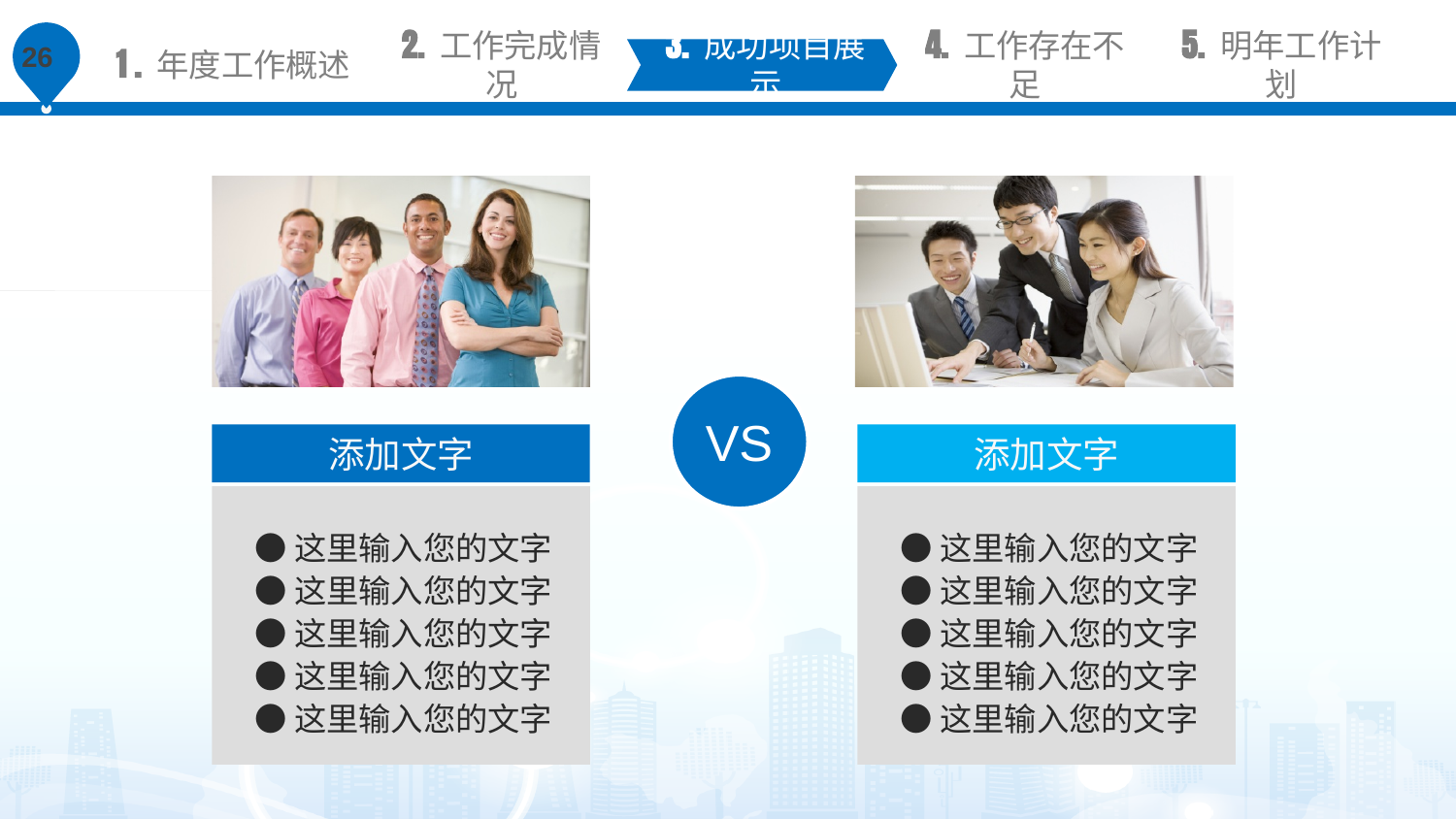

1 . 年度工作概述
2. 工作完成情况
3. 成功项目展示
4. 工作存在不足
5. 明年工作计划

VS
添加文字
添加文字

●这里输入您的文字
●这里输入您的文字
●这里输入您的文字
●这里输入您的文字
●这里输入您的文字
●这里输入您的文字
●这里输入您的文字
●这里输入您的文字
●这里输入您的文字
●这里输入您的文字